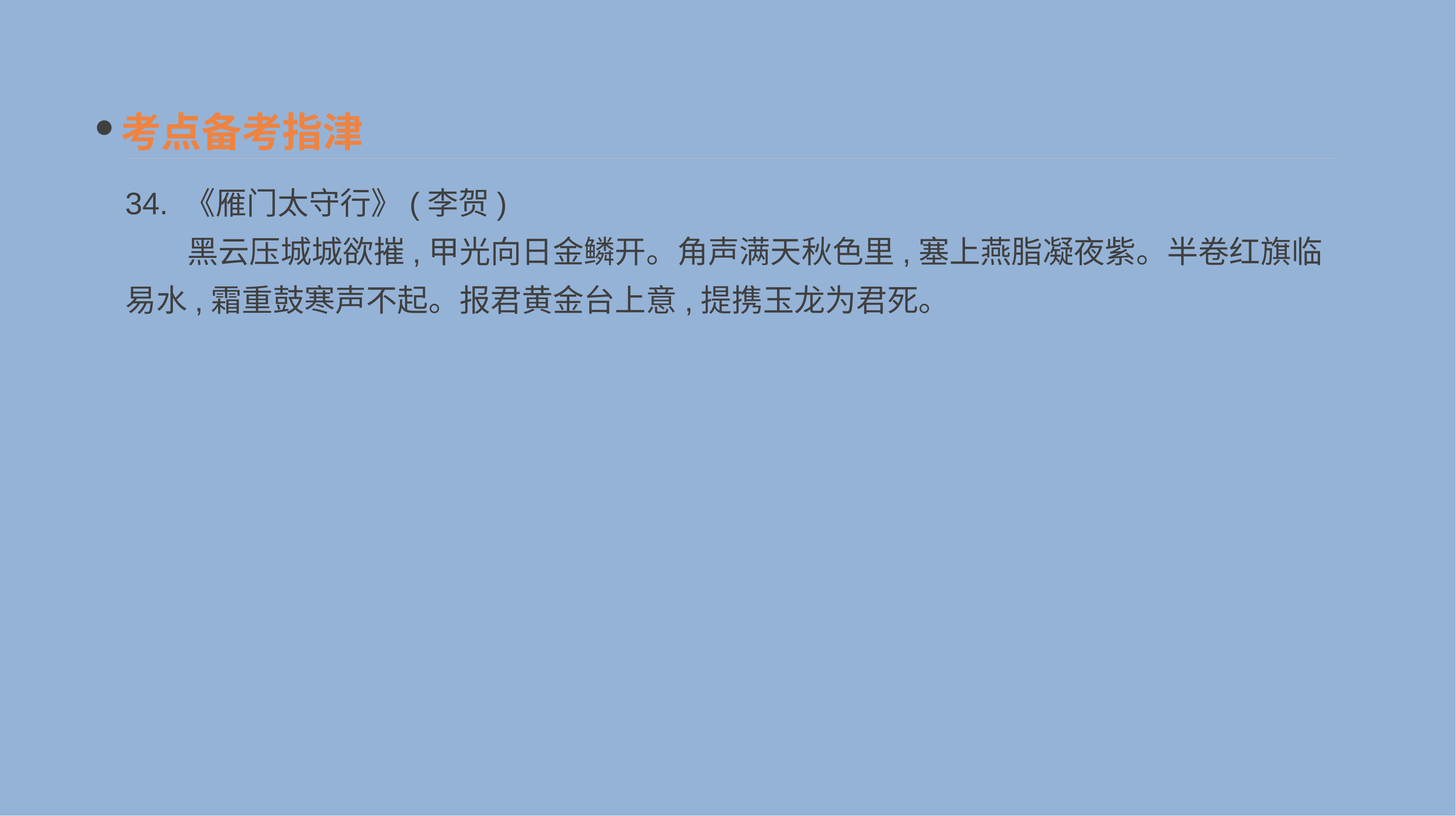

考点备考指津

34. 《雁门太守行》(李贺)
　　黑云压城城欲摧,甲光向日金鳞开。角声满天秋色里,塞上燕脂凝夜紫。半卷红旗临易水,霜重鼓寒声不起。报君黄金台上意,提携玉龙为君死。